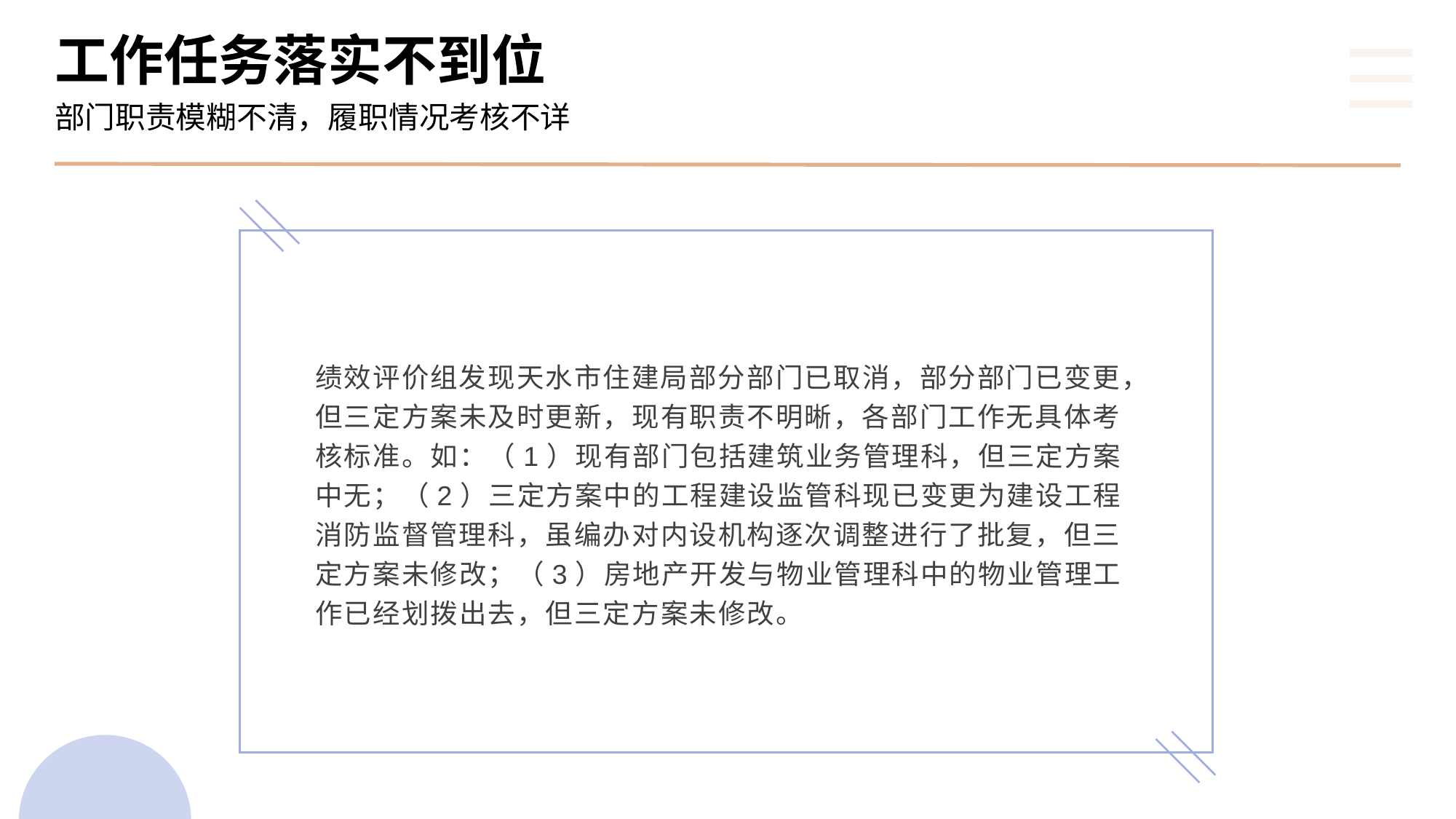

工作任务落实不到位
部门职责模糊不清，履职情况考核不详

绩效评价组发现天水市住建局部分部门已取消，部分部门已变更，但三定方案未及时更新，现有职责不明晰，各部门工作无具体考核标准。如：（1）现有部门包括建筑业务管理科，但三定方案中无；（2）三定方案中的工程建设监管科现已变更为建设工程消防监督管理科，虽编办对内设机构逐次调整进行了批复，但三定方案未修改；（3）房地产开发与物业管理科中的物业管理工作已经划拨出去，但三定方案未修改。